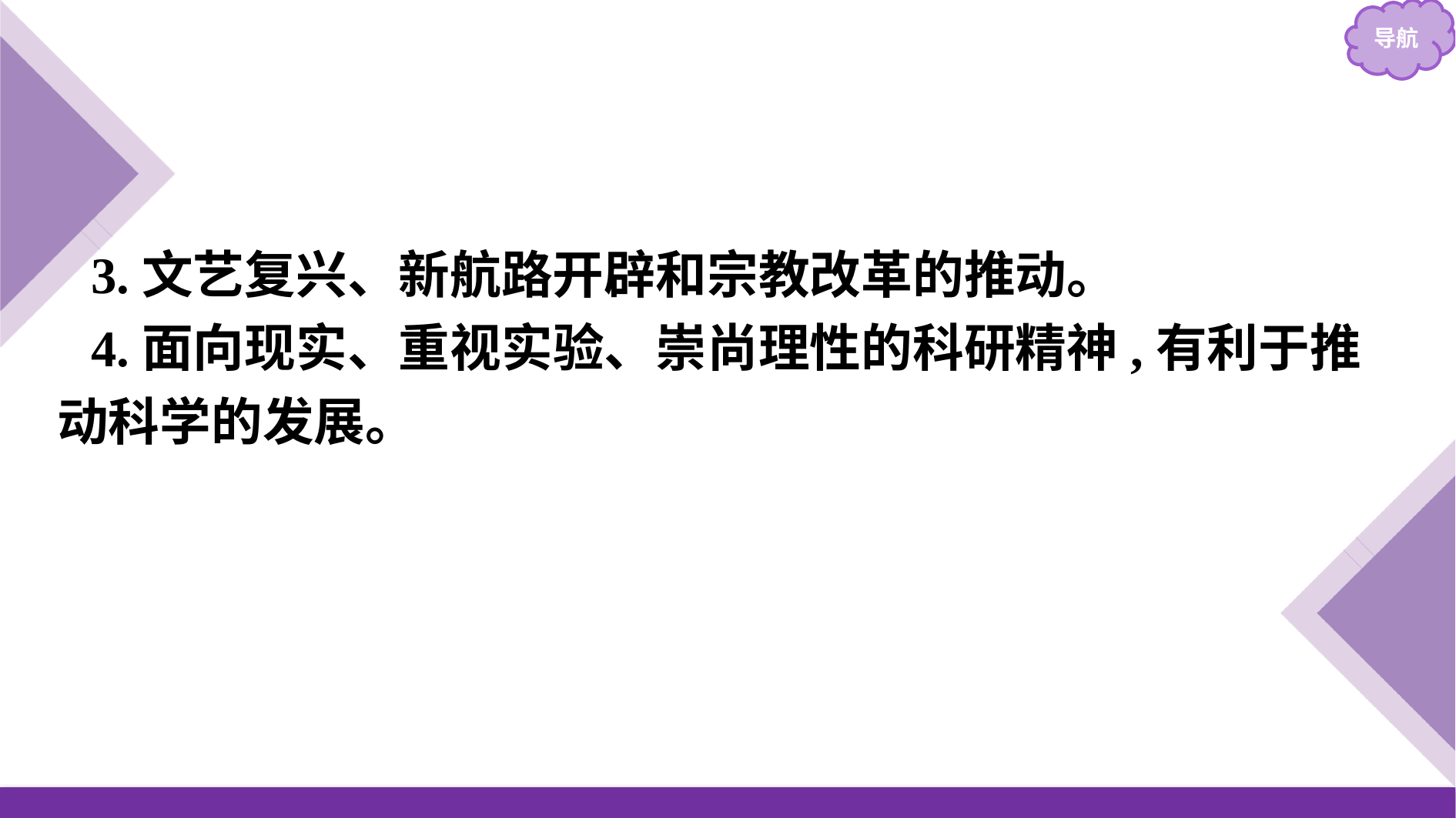

3.文艺复兴、新航路开辟和宗教改革的推动。
4.面向现实、重视实验、崇尚理性的科研精神,有利于推动科学的发展。